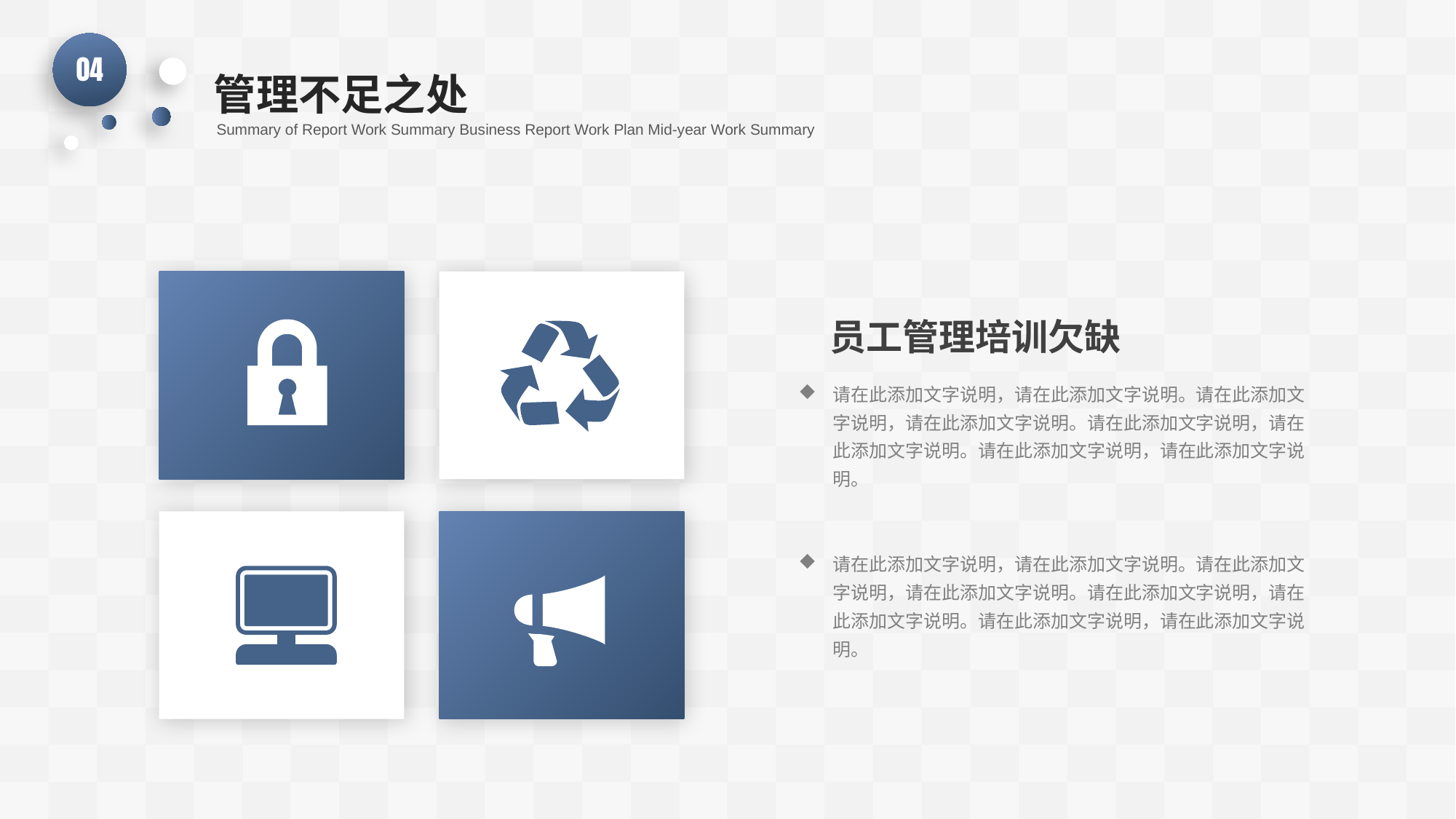

04

管理不足之处

Summary of Report Work Summary Business Report Work Plan Mid-year Work Summary

员工管理培训欠缺

请在此添加文字说明，请在此添加文字说明。请在此添加文字说明，请在此添加文字说明。请在此添加文字说明，请在此添加文字说明。请在此添加文字说明，请在此添加文字说明。

请在此添加文字说明，请在此添加文字说明。请在此添加文字说明，请在此添加文字说明。请在此添加文字说明，请在此添加文字说明。请在此添加文字说明，请在此添加文字说明。